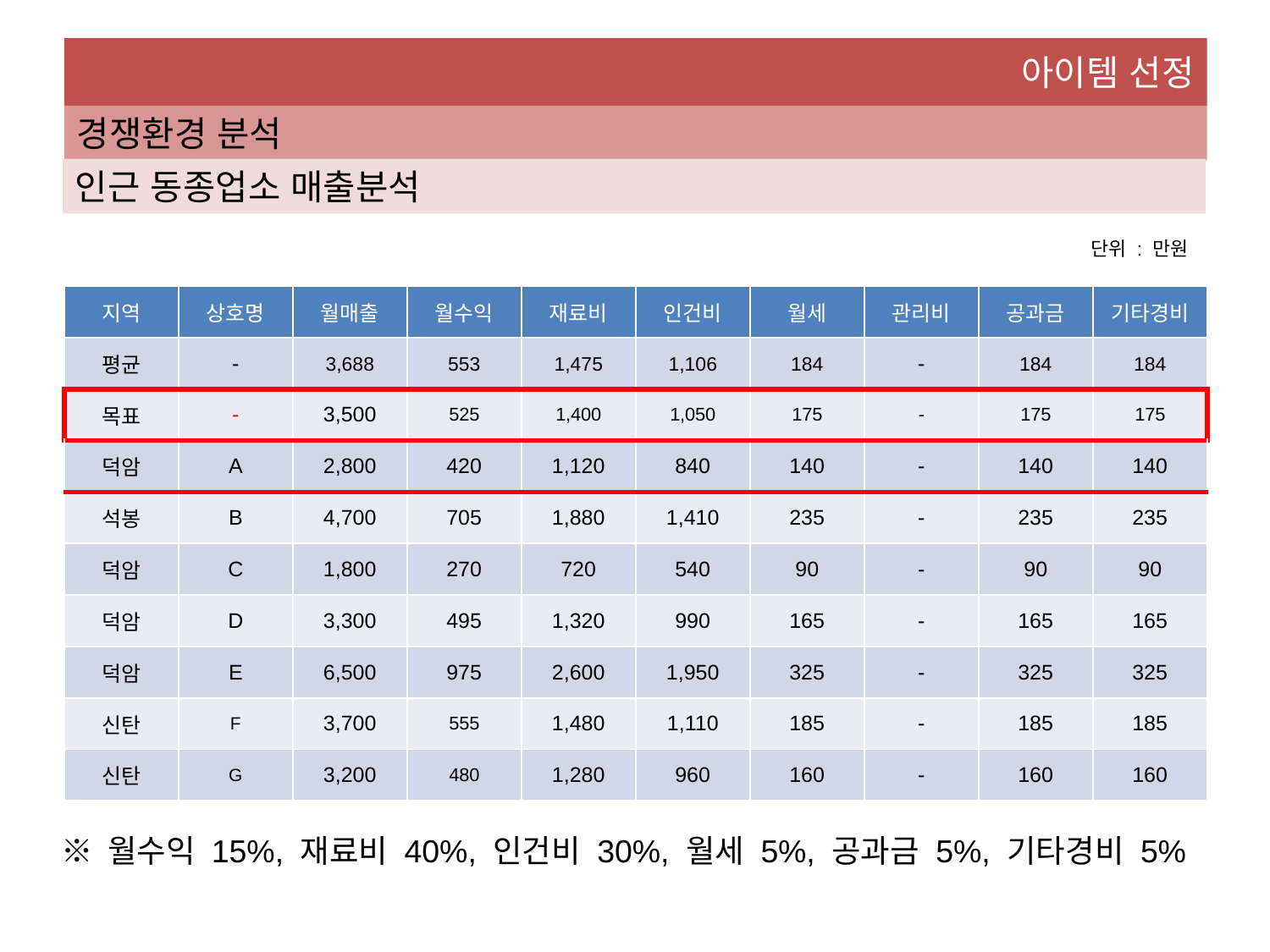

아이템 선정
경쟁환경 분석
인근 동종업소 매출분석
단위 : 만원
| 지역 | 상호명 | 월매출 | 월수익 | 재료비 | 인건비 | 월세 | 관리비 | 공과금 | 기타경비 |
| --- | --- | --- | --- | --- | --- | --- | --- | --- | --- |
| 평균 | - | 3,688 | 553 | 1,475 | 1,106 | 184 | - | 184 | 184 |
| 목표 | - | 3,500 | 525 | 1,400 | 1,050 | 175 | - | 175 | 175 |
| 덕암 | A | 2,800 | 420 | 1,120 | 840 | 140 | - | 140 | 140 |
| 석봉 | B | 4,700 | 705 | 1,880 | 1,410 | 235 | - | 235 | 235 |
| 덕암 | C | 1,800 | 270 | 720 | 540 | 90 | - | 90 | 90 |
| 덕암 | D | 3,300 | 495 | 1,320 | 990 | 165 | - | 165 | 165 |
| 덕암 | E | 6,500 | 975 | 2,600 | 1,950 | 325 | - | 325 | 325 |
| 신탄 | F | 3,700 | 555 | 1,480 | 1,110 | 185 | - | 185 | 185 |
| 신탄 | G | 3,200 | 480 | 1,280 | 960 | 160 | - | 160 | 160 |
※ 월수익 15%, 재료비 40%, 인건비 30%, 월세 5%, 공과금 5%, 기타경비 5%